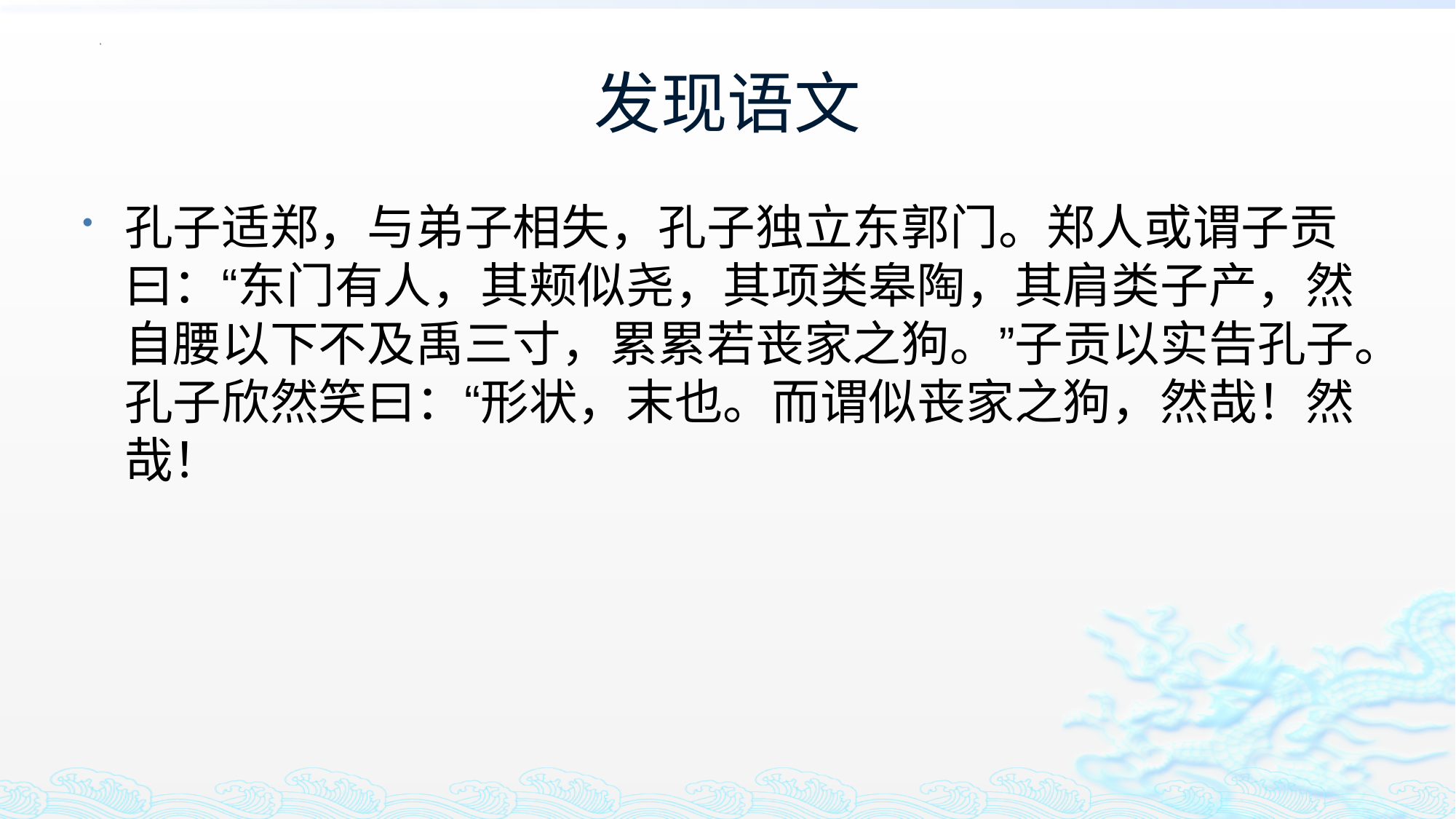

# 发现语文
孔子适郑，与弟子相失，孔子独立东郭门。郑人或谓子贡曰：“东门有人，其颊似尧，其项类皋陶，其肩类子产，然自腰以下不及禹三寸，累累若丧家之狗。”子贡以实告孔子。孔子欣然笑曰：“形状，末也。而谓似丧家之狗，然哉！然哉！